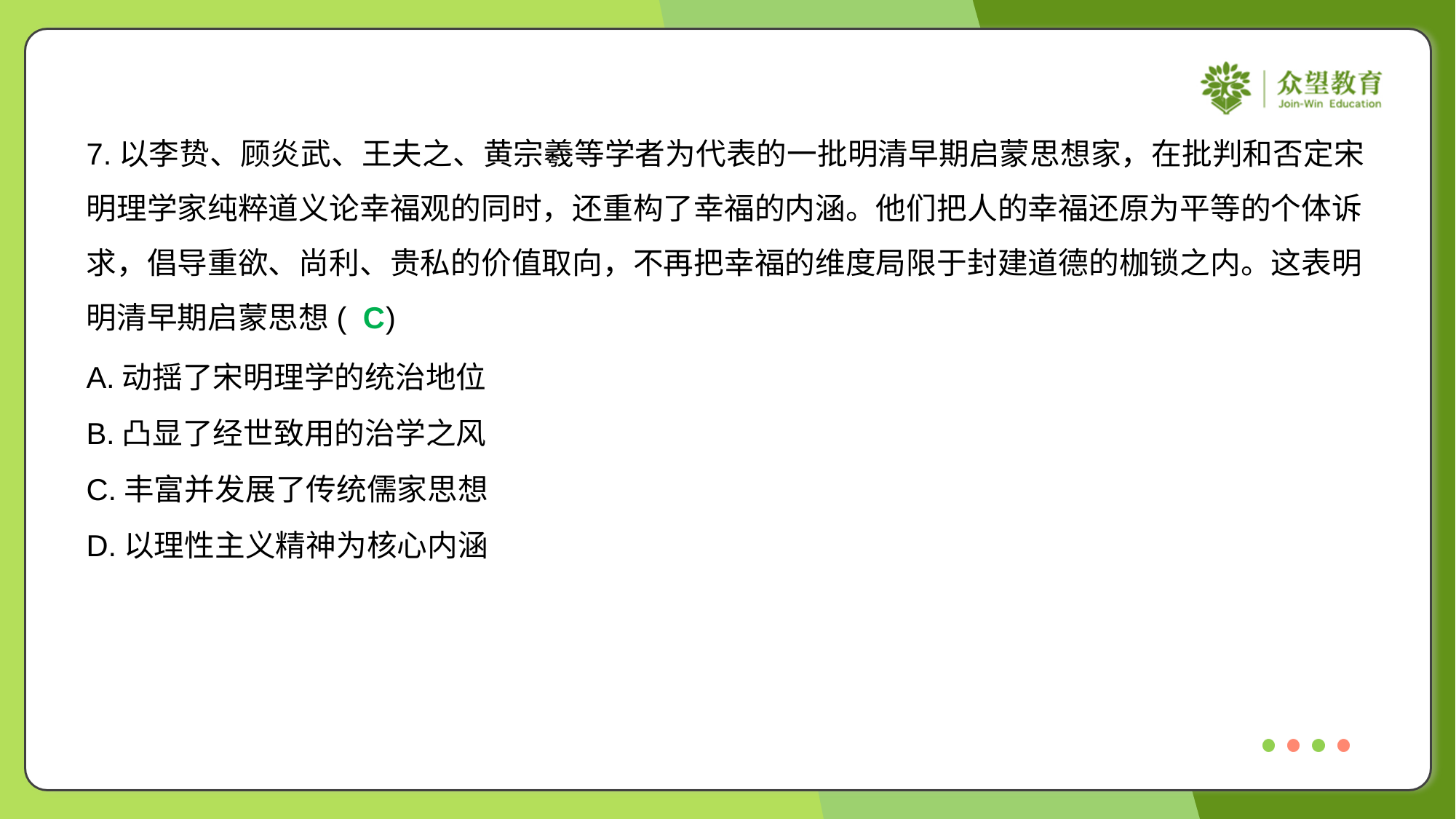

7.以李贽、顾炎武、王夫之、黄宗羲等学者为代表的一批明清早期启蒙思想家，在批判和否定宋
明理学家纯粹道义论幸福观的同时，还重构了幸福的内涵。他们把人的幸福还原为平等的个体诉
求，倡导重欲、尚利、贵私的价值取向，不再把幸福的维度局限于封建道德的枷锁之内。这表明
明清早期启蒙思想(     )
C
A.动揺了宋明理学的统治地位
B.凸显了经世致用的治学之风
C.丰富并发展了传统儒家思想
D.以理性主义精神为核心内涵